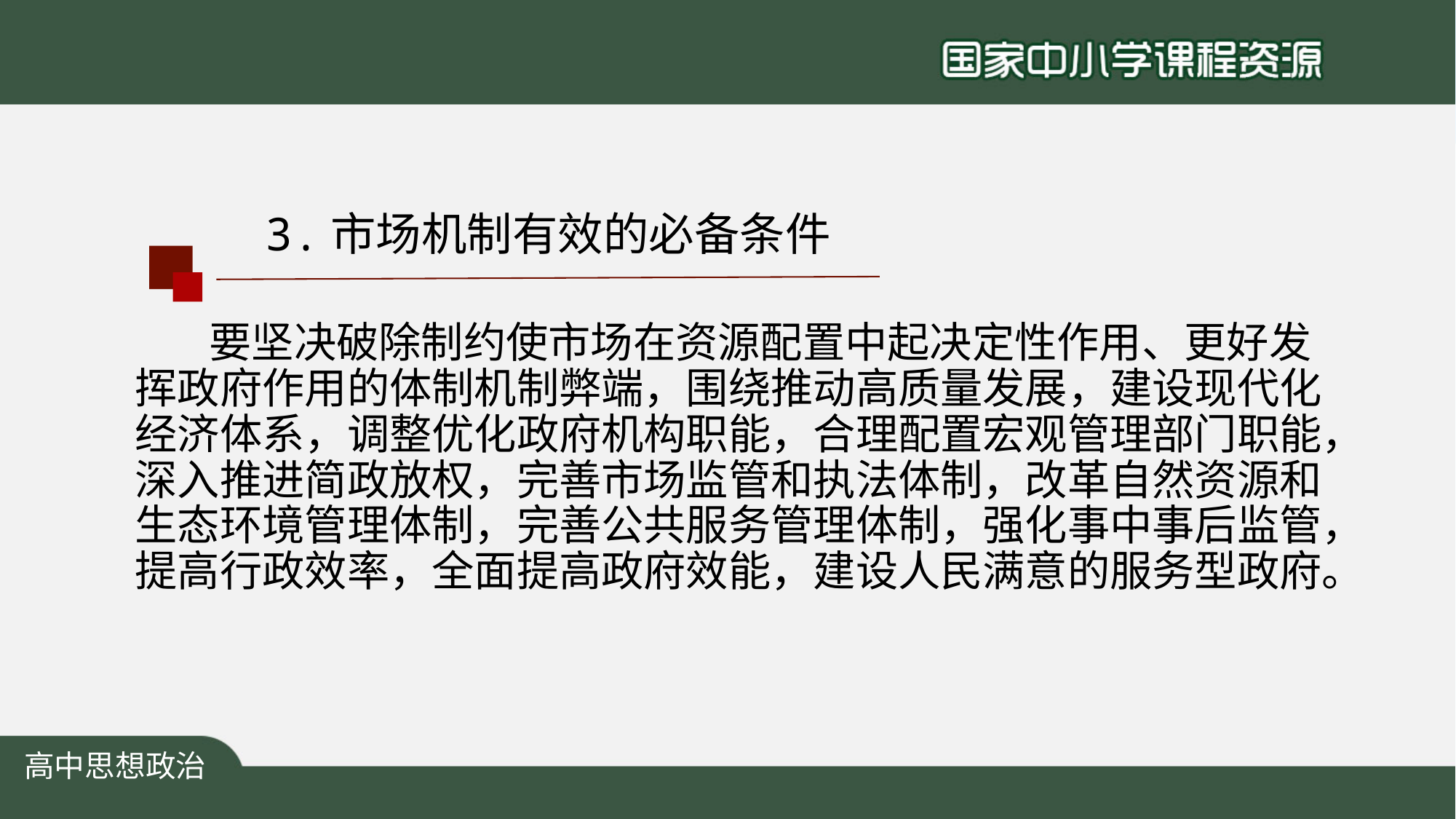

3.市场机制有效的必备条件

        要坚决破除制约使市场在资源配置中起决定性作用、更好发挥政府作用的体制机制弊端，围绕推动高质量发展，建设现代化经济体系，调整优化政府机构职能，合理配置宏观管理部门职能，深入推进简政放权，完善市场监管和执法体制，改革自然资源和生态环境管理体制，完善公共服务管理体制，强化事中事后监管，提高行政效率，全面提高政府效能，建设人民满意的服务型政府。